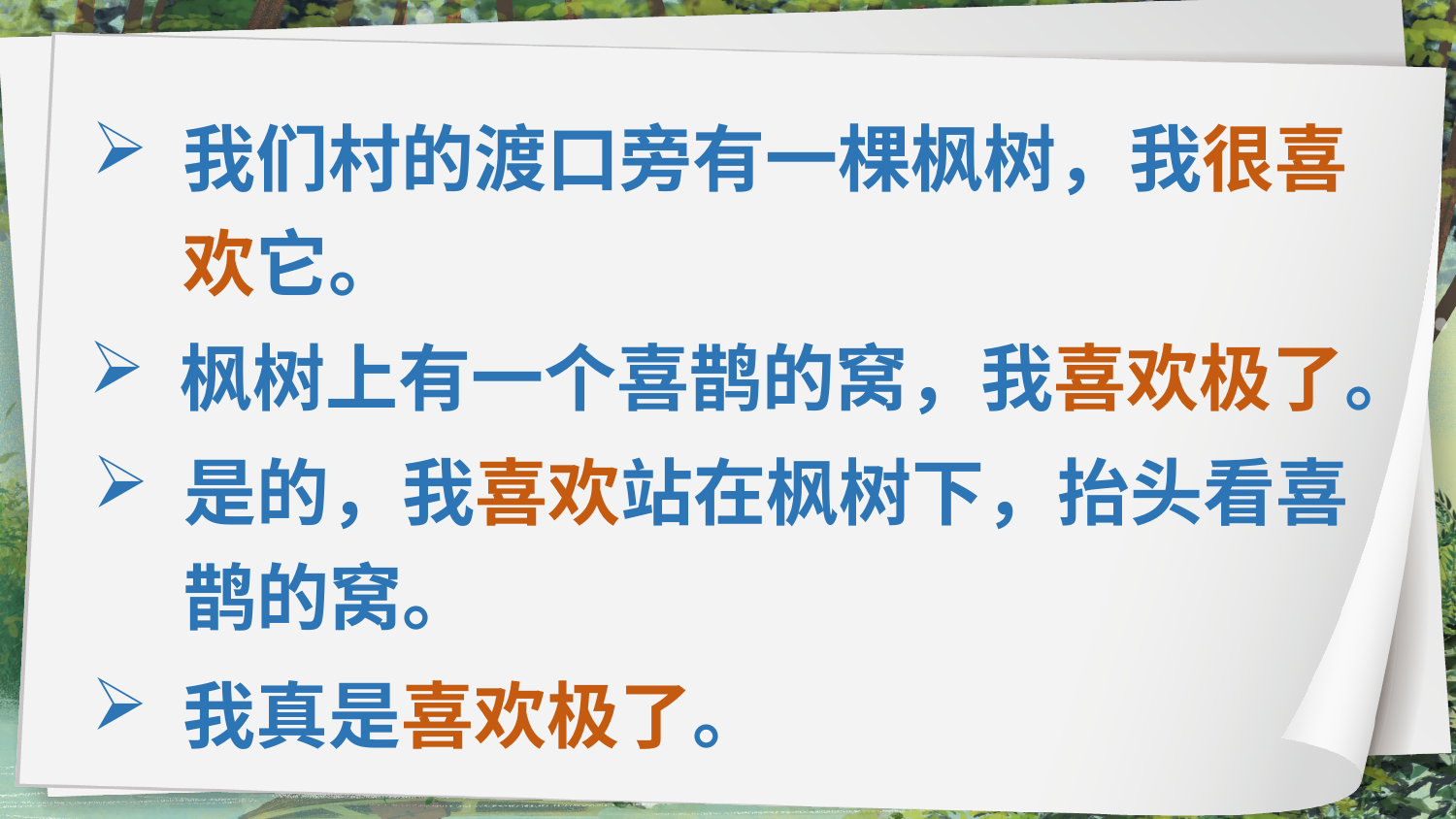

我们村的渡口旁有一棵枫树，我很喜欢它。
枫树上有一个喜鹊的窝，我喜欢极了。
是的，我喜欢站在枫树下，抬头看喜鹊的窝。
我真是喜欢极了。